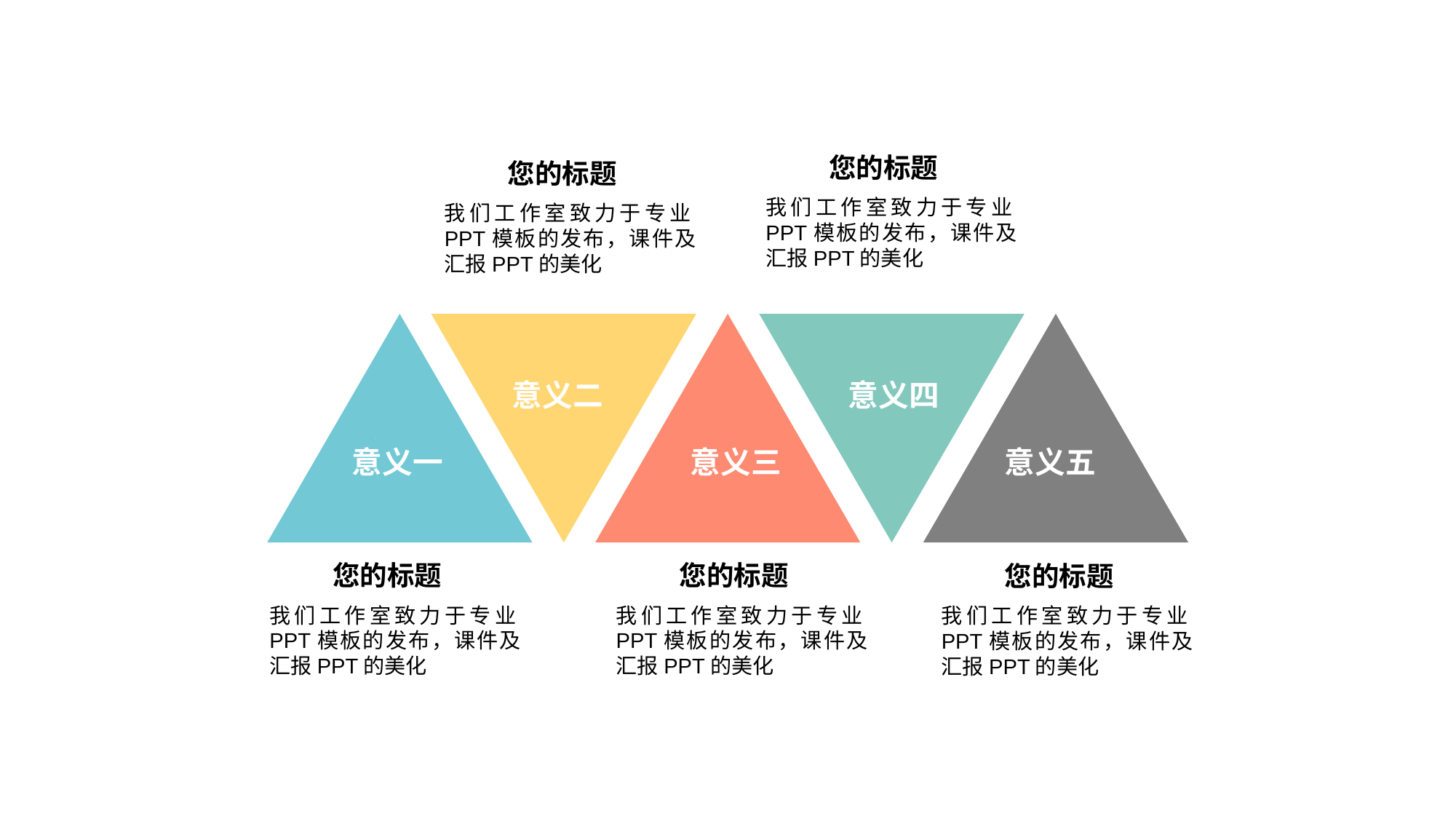

您的标题
我们工作室致力于专业PPT模板的发布，课件及汇报PPT的美化
您的标题
我们工作室致力于专业PPT模板的发布，课件及汇报PPT的美化

意义二
意义四
意义一
意义三
意义五
您的标题
我们工作室致力于专业PPT模板的发布，课件及汇报PPT的美化
您的标题
我们工作室致力于专业PPT模板的发布，课件及汇报PPT的美化
您的标题
我们工作室致力于专业PPT模板的发布，课件及汇报PPT的美化